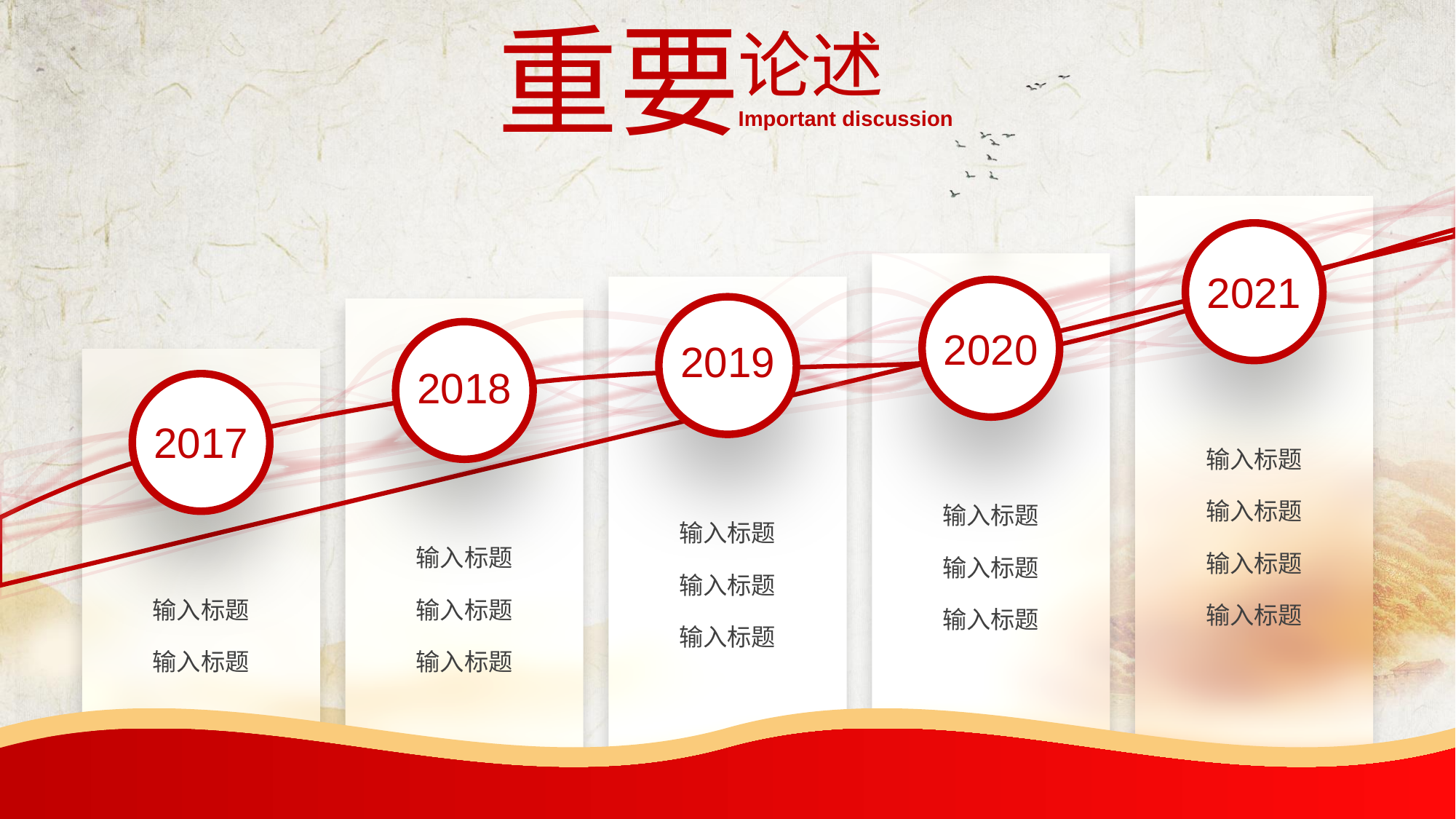

重要
论述
Important discussion

2021

2020

2019

2018

2017
输入标题
输入标题
输入标题
输入标题
输入标题
输入标题
输入标题
输入标题
输入标题
输入标题
输入标题
输入标题
输入标题
输入标题
输入标题